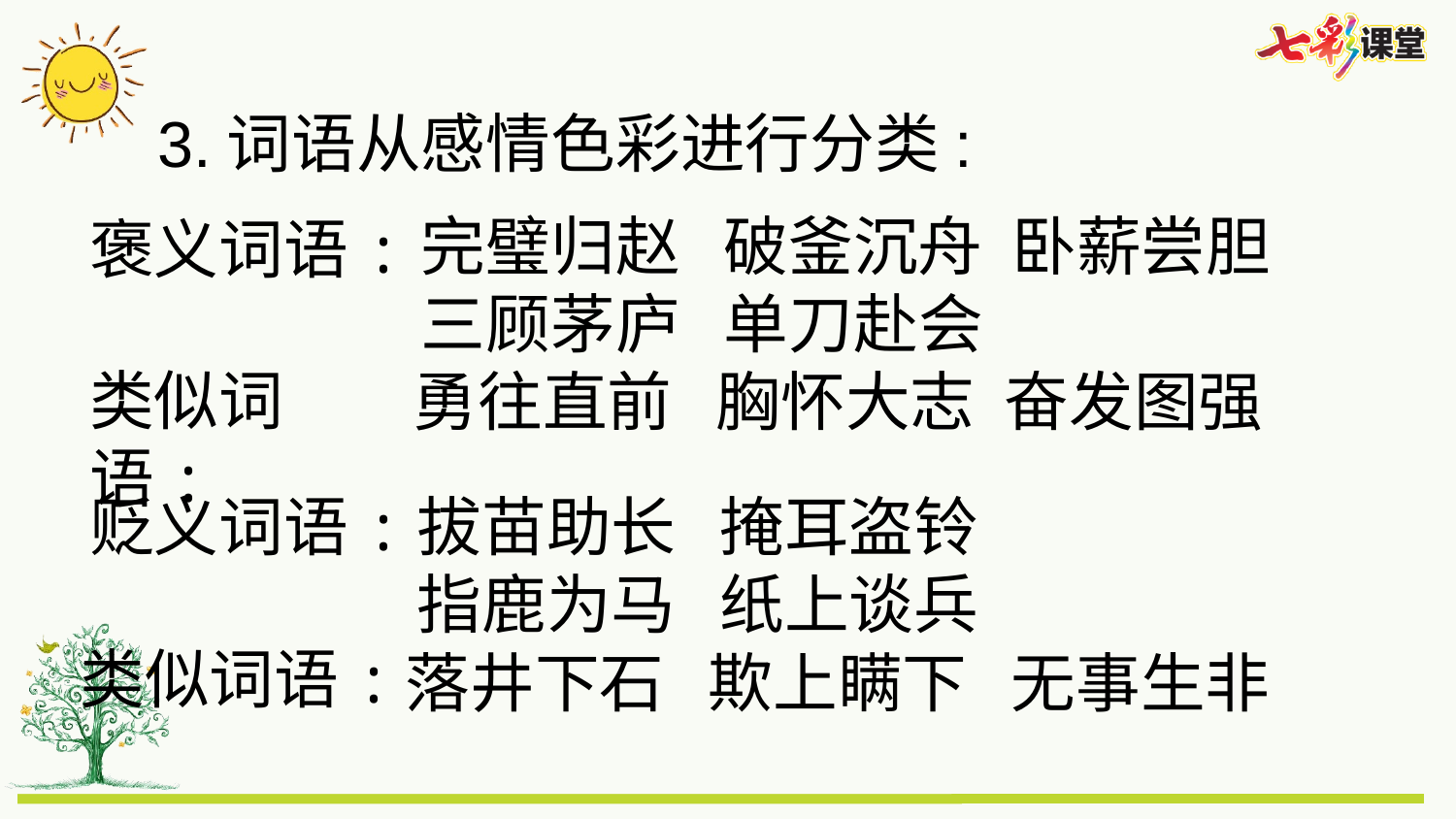

3.词语从感情色彩进行分类:
完璧归赵   破釜沉舟  卧薪尝胆
三顾茅庐   单刀赴会
褒义词语:
类似词语:
勇往直前   胸怀大志  奋发图强
贬义词语:
拔苗助长   掩耳盗铃
指鹿为马   纸上谈兵
类似词语:
落井下石   欺上瞒下   无事生非